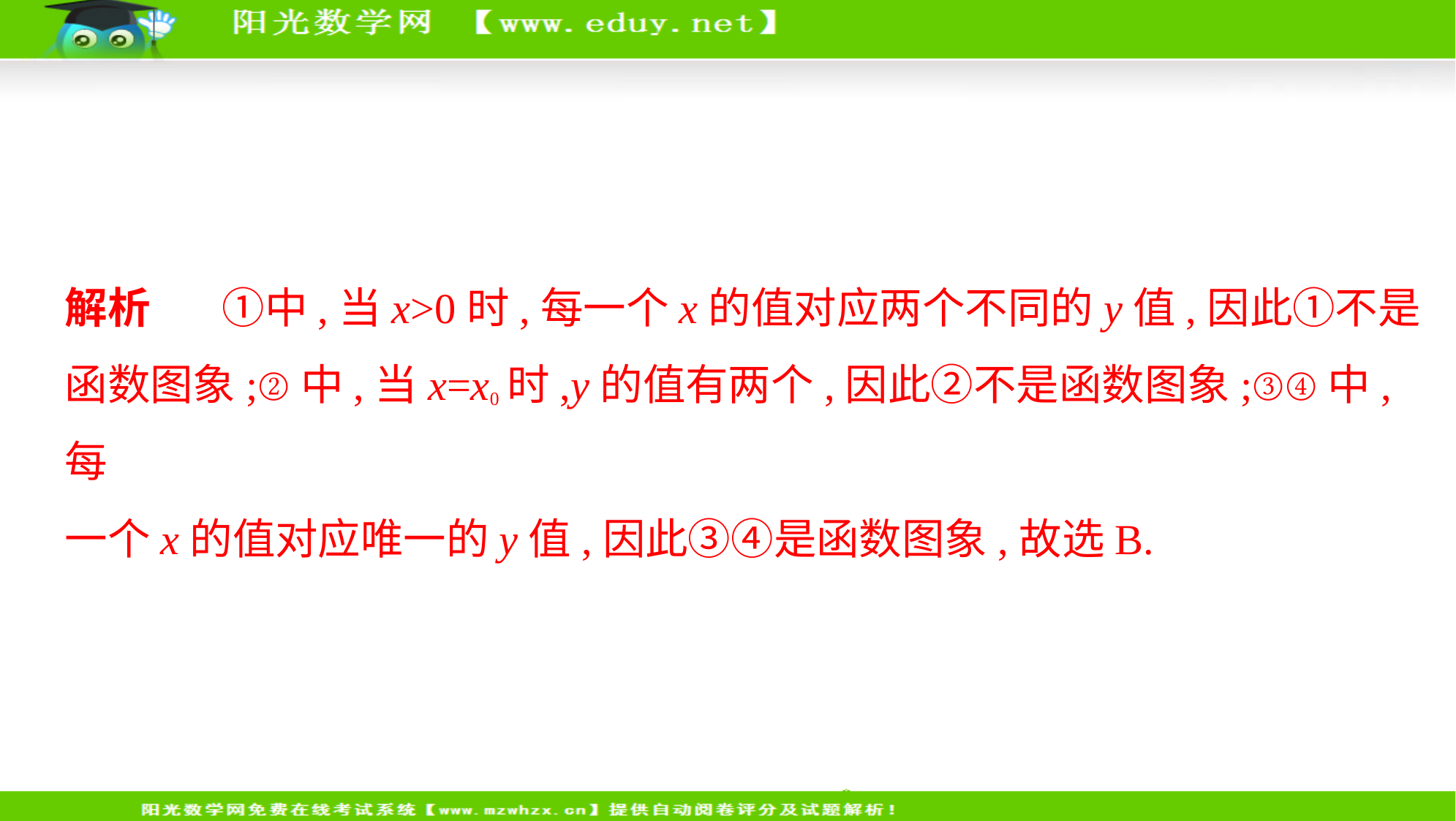

解析   　①中,当x>0时,每一个x的值对应两个不同的y值,因此①不是
函数图象;②中,当x=x0时,y的值有两个,因此②不是函数图象;③④中,每
一个x的值对应唯一的y值,因此③④是函数图象,故选B.